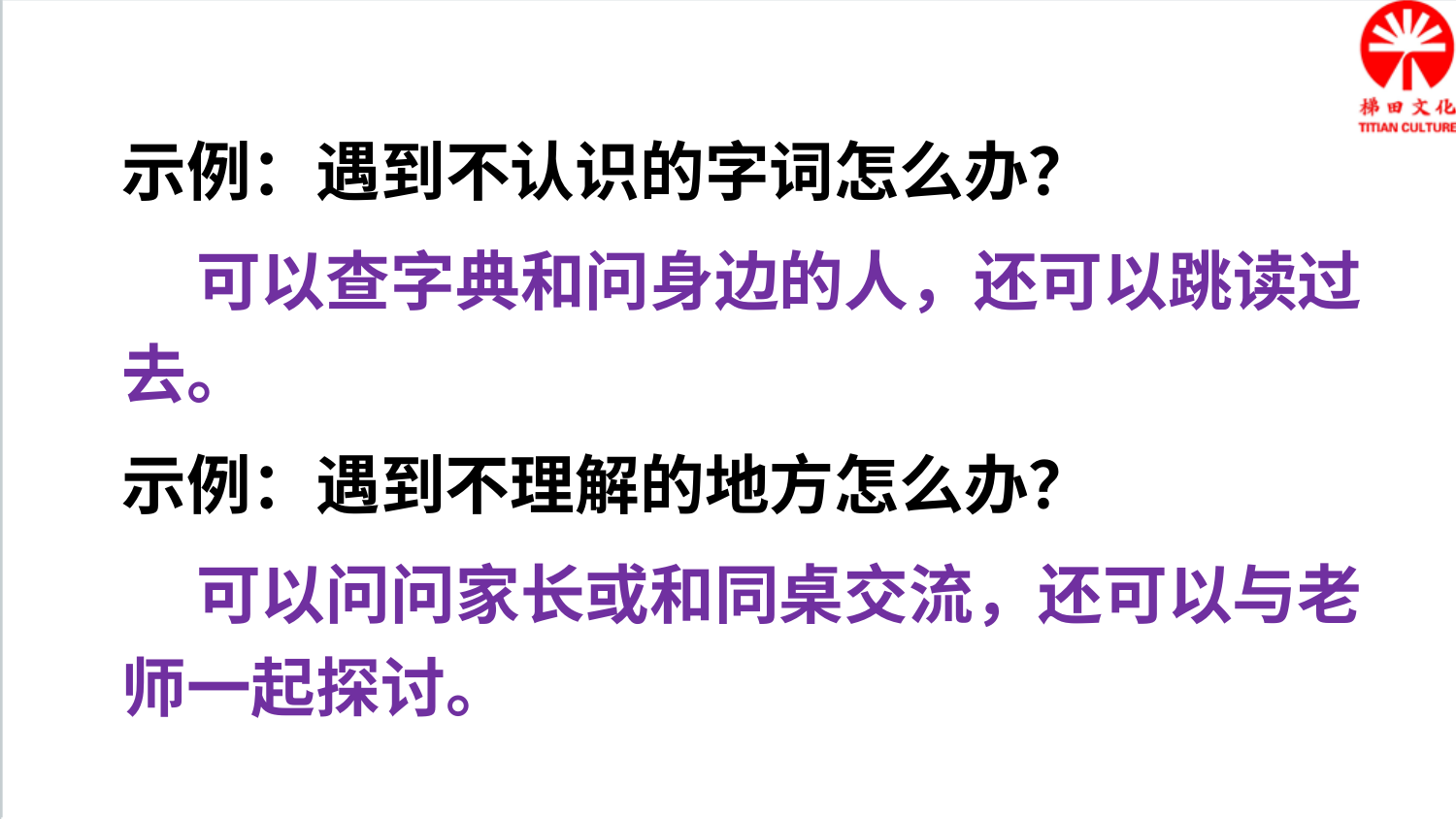

示例：遇到不认识的字词怎么办？
    可以查字典和问身边的人，还可以跳读过去。
示例：遇到不理解的地方怎么办？
    可以问问家长或和同桌交流，还可以与老师一起探讨。